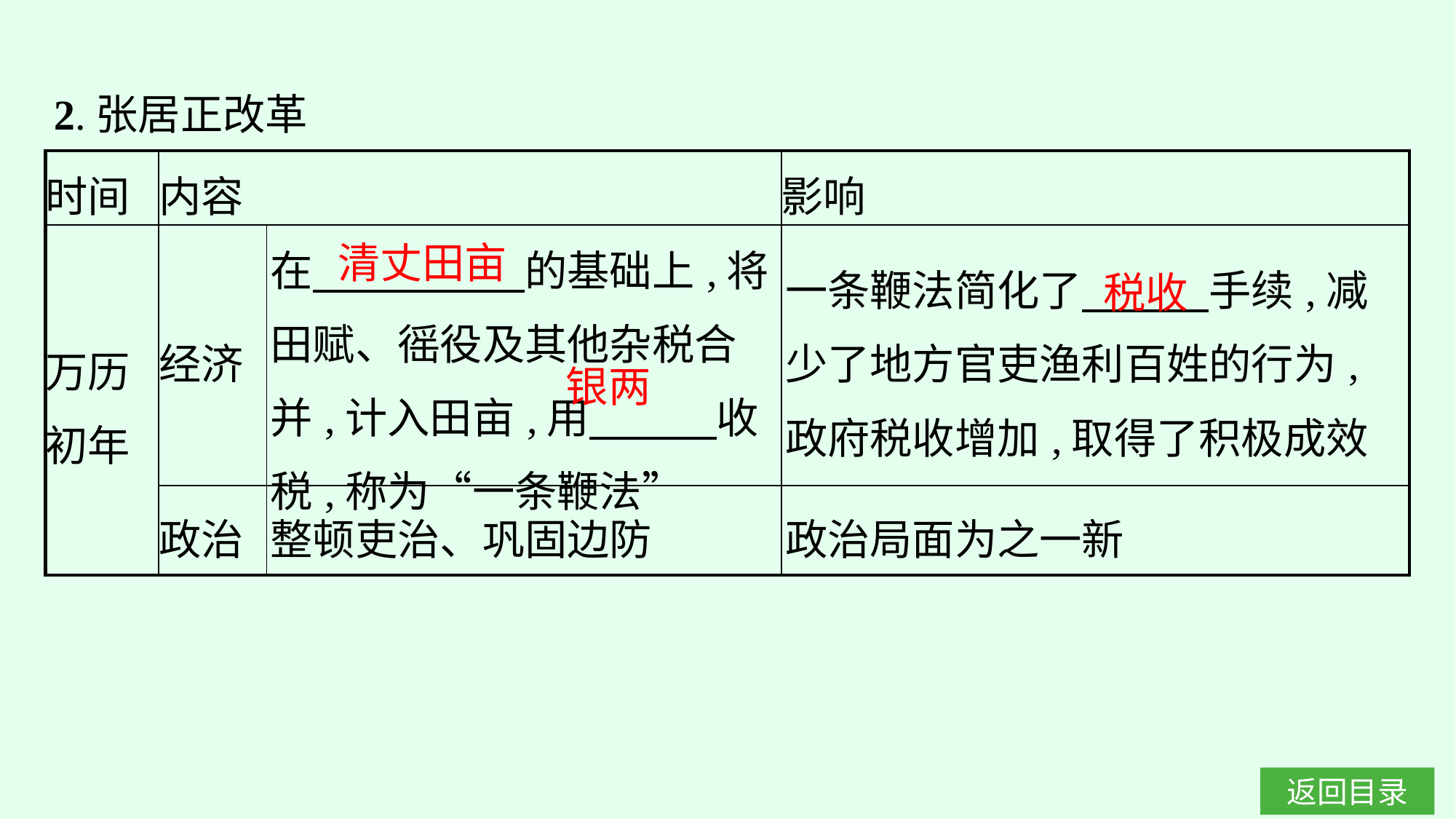

2.张居正改革
| 时间 | 内容 |  | 影响 |
| --- | --- | --- | --- |
| 万历 初年 | 经济 | 在　　　　　的基础上,将田赋、徭役及其他杂税合并,计入田亩,用　　　收税,称为“一条鞭法” | 一条鞭法简化了　　　手续,减少了地方官吏渔利百姓的行为,政府税收增加,取得了积极成效 |
|  | 政治 | 整顿吏治、巩固边防 | 政治局面为之一新 |
清丈田亩
税收
银两